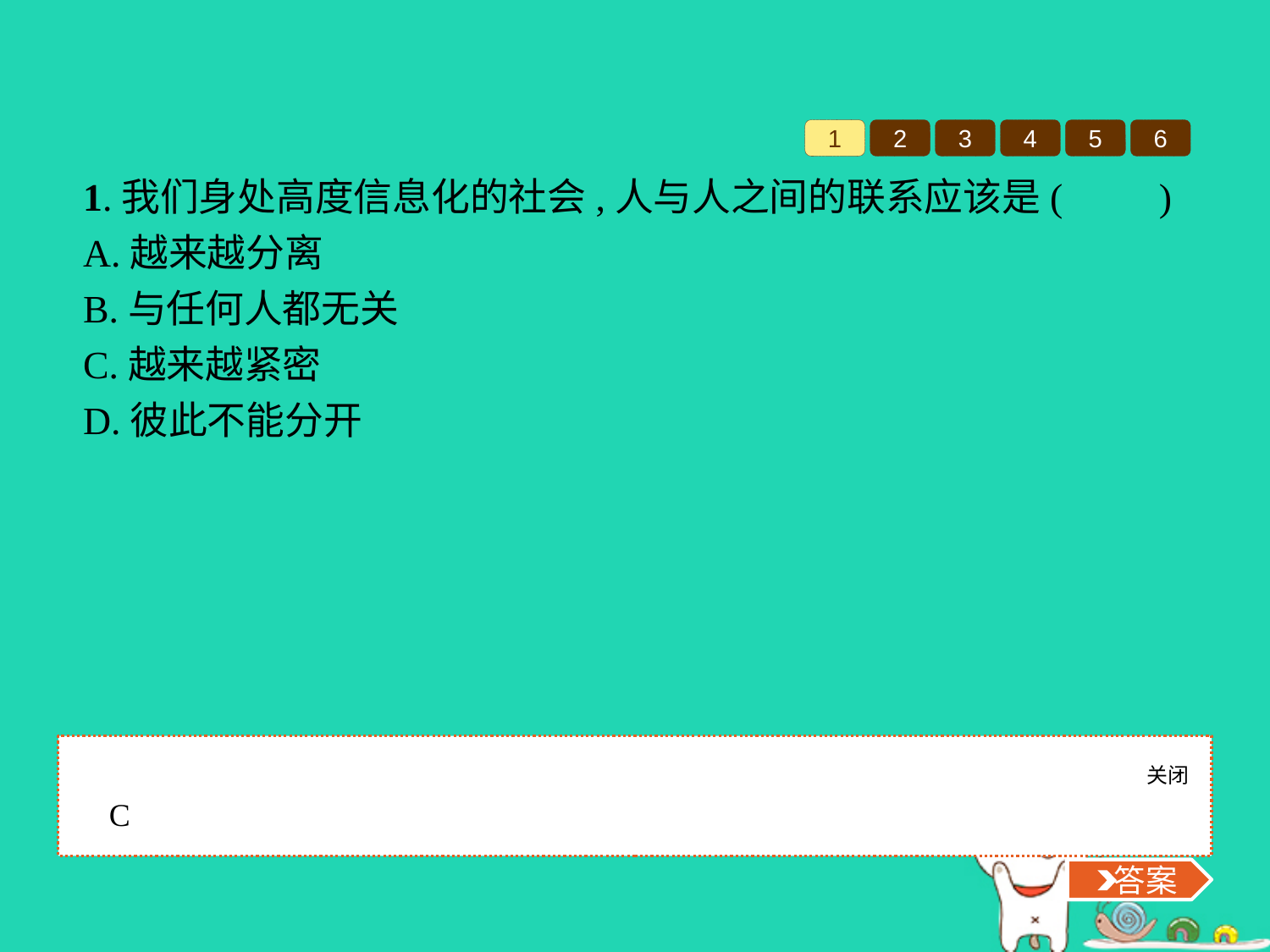

1
2
3
4
5
6
1.我们身处高度信息化的社会,人与人之间的联系应该是(　　)
A.越来越分离
B.与任何人都无关
C.越来越紧密
D.彼此不能分开

关闭
  答案

C
  答案